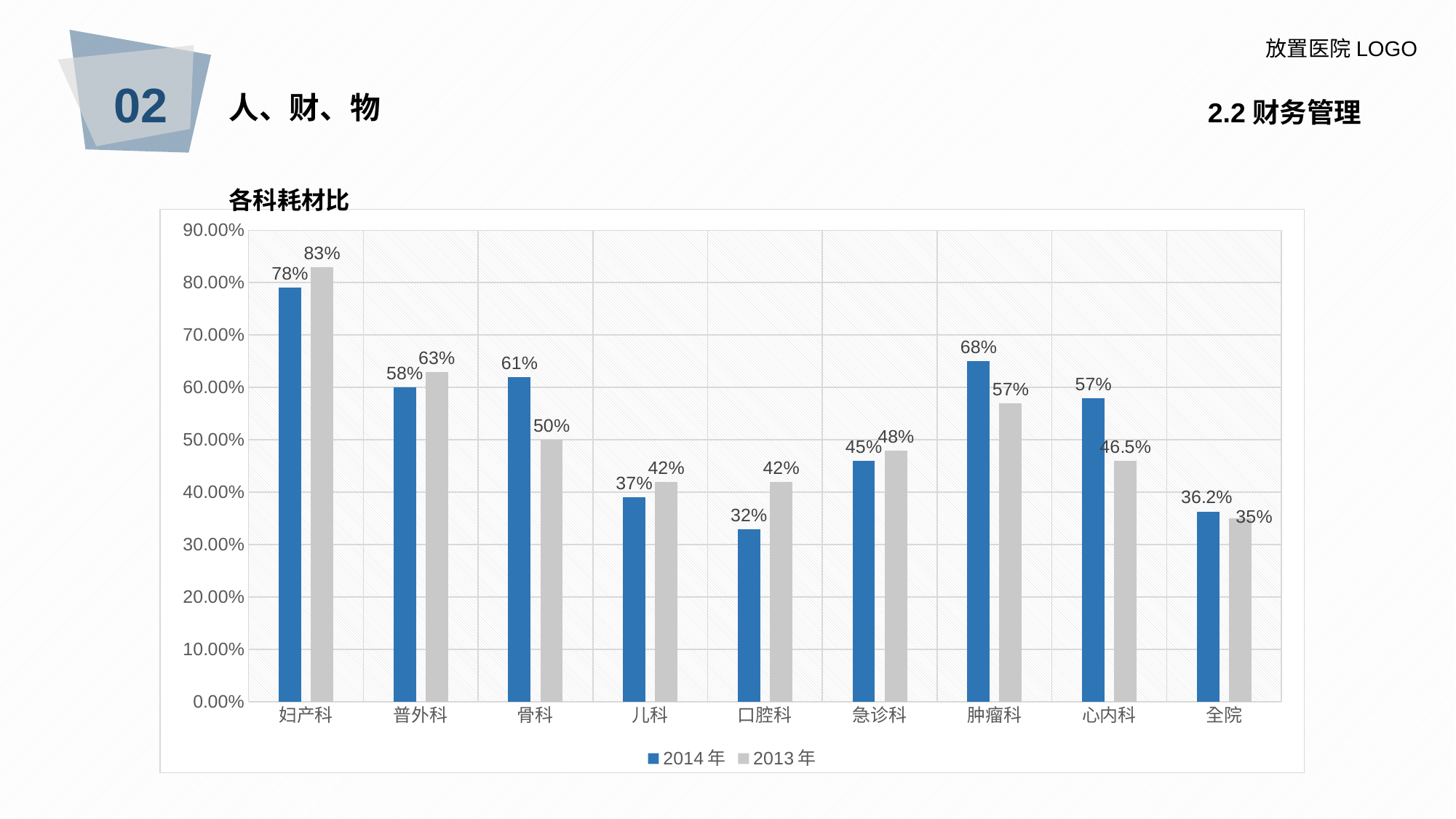

02
放置医院LOGO
人、财、物
2.2财务管理
各科耗材比

### Chart

| Category | 2014年 | 2013年 |
|---|---|---|
| 妇产科 | 0.79 | 0.83 |
| 普外科 | 0.6 | 0.63 |
| 骨科 | 0.62 | 0.5 |
| 儿科 | 0.39 | 0.42 |
| 口腔科 | 0.33 | 0.42 |
| 急诊科 | 0.46 | 0.48 |
| 肿瘤科 | 0.65 | 0.57 |
| 心内科 | 0.58 | 0.46 |
| 全院 | 0.362 | 0.35 |